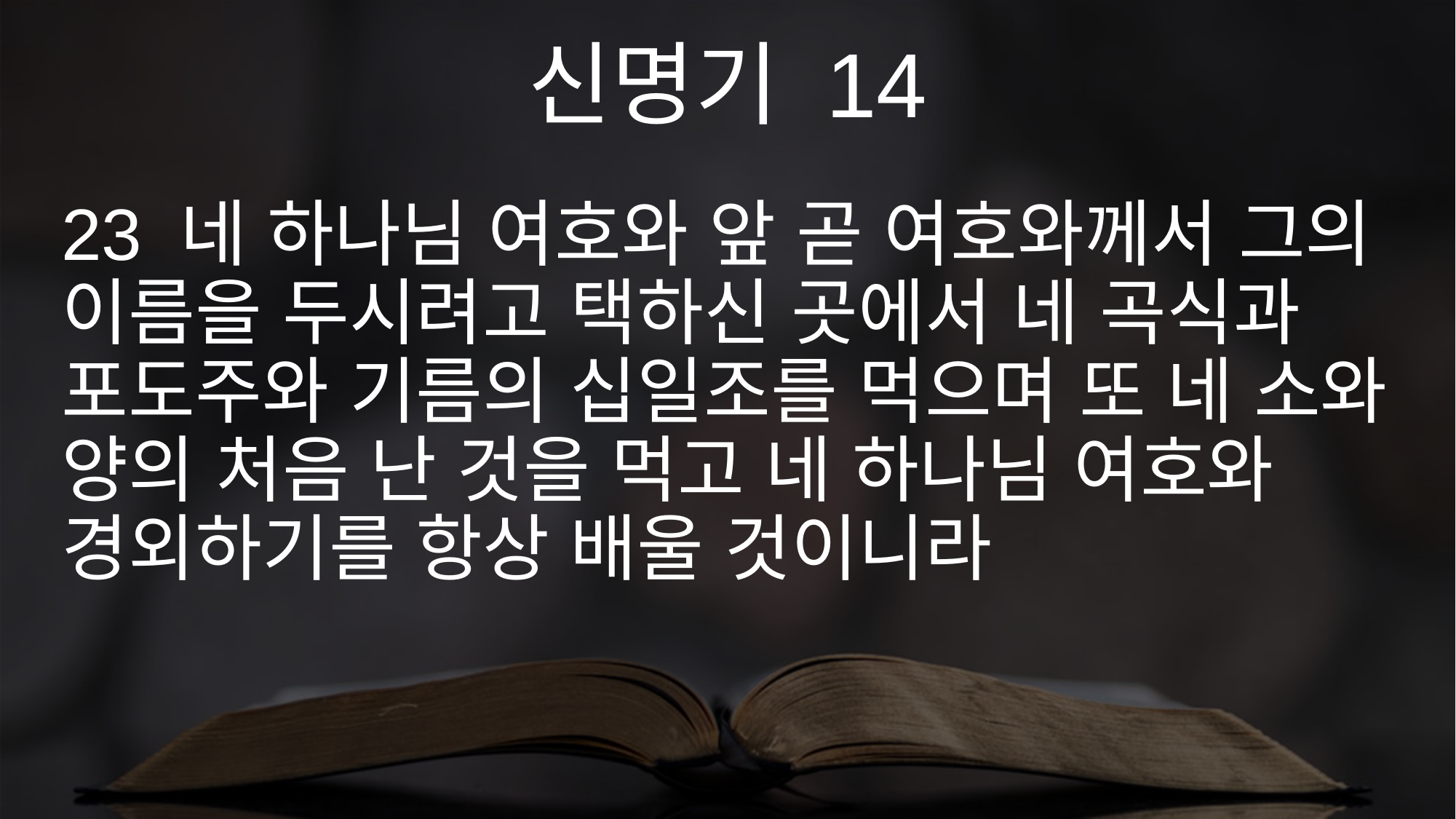

신명기 14
23 네 하나님 여호와 앞 곧 여호와께서 그의 이름을 두시려고 택하신 곳에서 네 곡식과 포도주와 기름의 십일조를 먹으며 또 네 소와 양의 처음 난 것을 먹고 네 하나님 여호와 경외하기를 항상 배울 것이니라